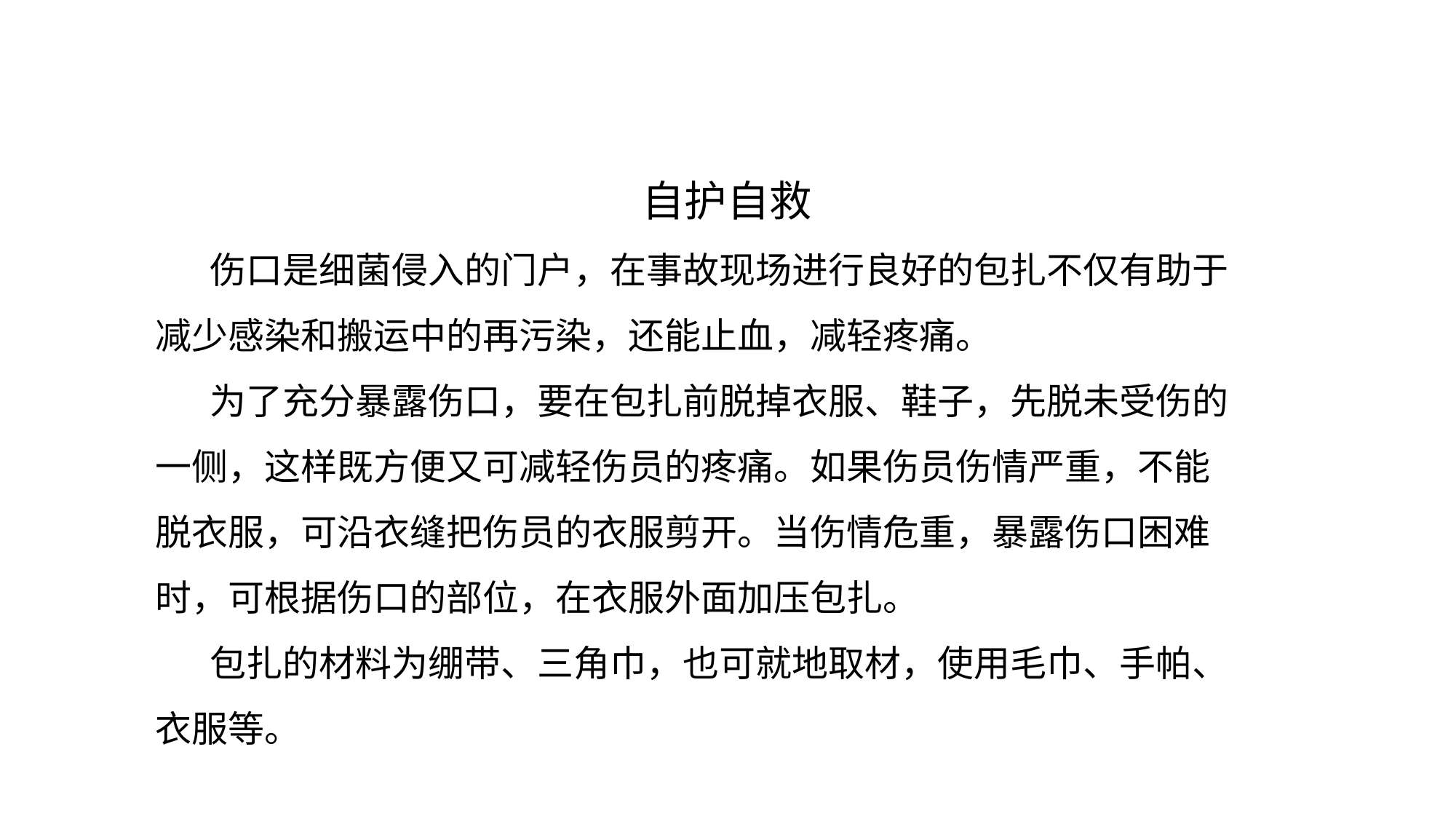

自护自救
伤口是细菌侵入的门户，在事故现场进行良好的包扎不仅有助于减少感染和搬运中的再污染，还能止血，减轻疼痛。
为了充分暴露伤口，要在包扎前脱掉衣服、鞋子，先脱未受伤的一侧，这样既方便又可减轻伤员的疼痛。如果伤员伤情严重，不能脱衣服，可沿衣缝把伤员的衣服剪开。当伤情危重，暴露伤口困难时，可根据伤口的部位，在衣服外面加压包扎。
包扎的材料为绷带、三角巾，也可就地取材，使用毛巾、手帕、衣服等。